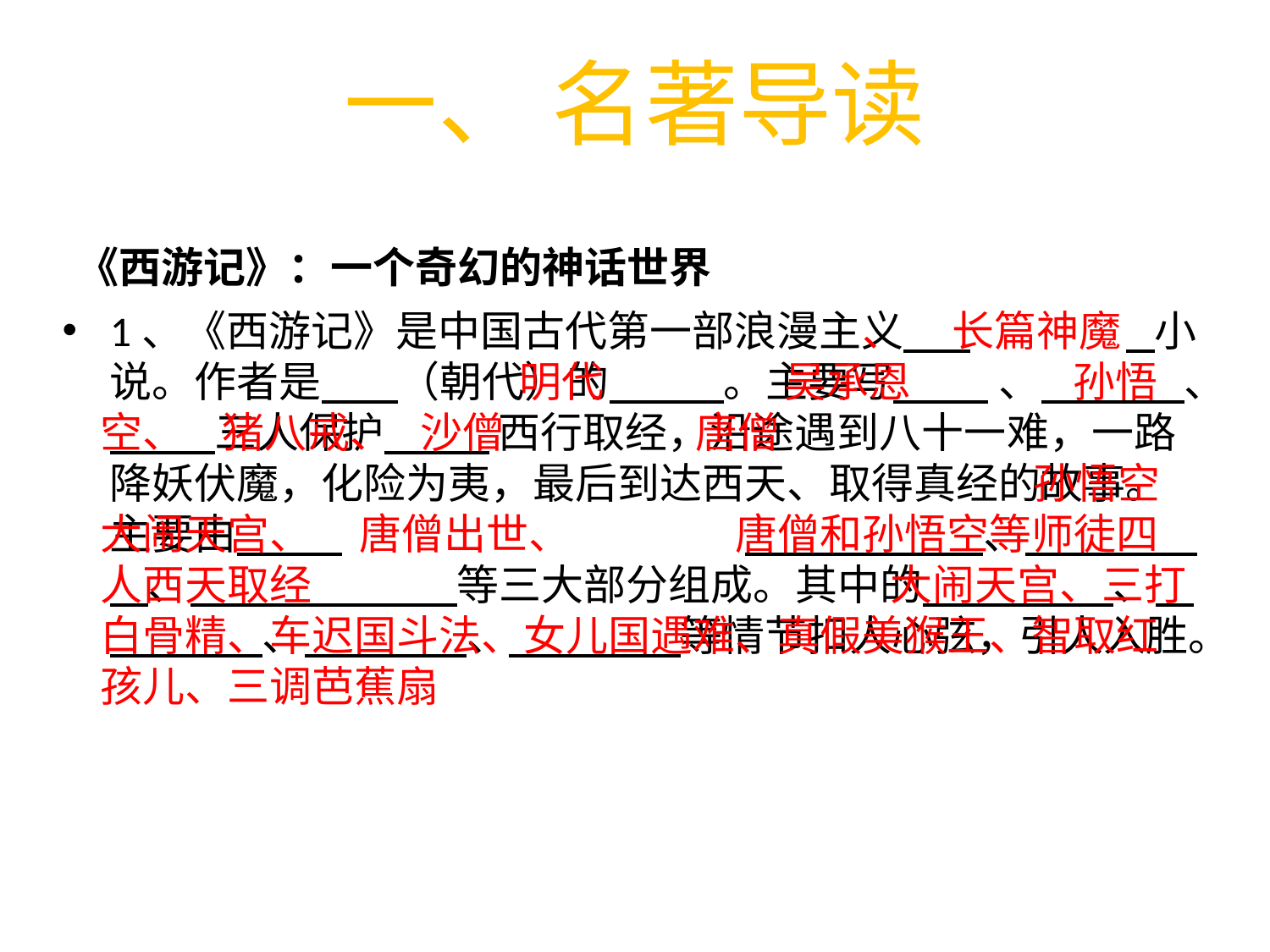

# 一、 名著导读
《西游记》：一个奇幻的神话世界

1、《西游记》是中国古代第一部浪漫主义       		   小说。作者是        （朝代）的            。主要写          	、               、           三人保护            西行取经，沿途遇到八十一难，一路降妖伏魔，化险为夷，最后到达西天、取得真经的故事。主要由           				                         、                       、                            等三大部分组成。其中的                    、                    、                 、                  等情节扣人心弦，引人入胜。
							、     长篇神魔   			    明代                   吴承恩                 孙悟空、    猪八戒、   沙僧                    唐僧                                                                                                                                              孙悟空大闹天宫、     唐僧出世、     	唐僧和孙悟空等师徒四人西天取经                            			   大闹天宫、三打白骨精、车迟国斗法、女儿国遇难、真假美猴王、智取红孩儿、三调芭蕉扇